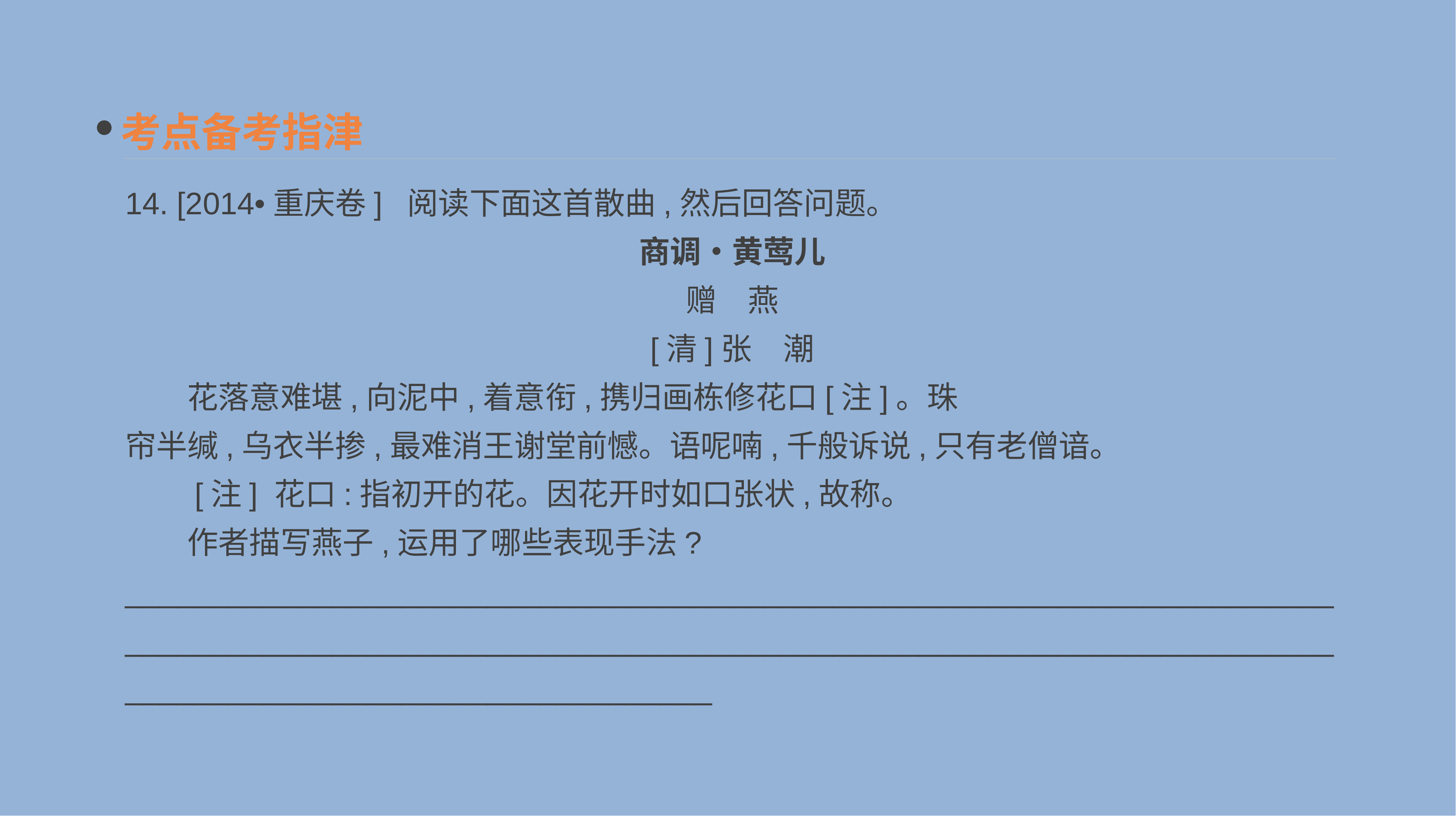

考点备考指津

14. [2014•重庆卷]  阅读下面这首散曲,然后回答问题。
商调•黄莺儿
赠　燕
[清]张　潮
　　花落意难堪,向泥中,着意衔,携归画栋修花口[注]。珠
帘半缄,乌衣半掺,最难消王谢堂前憾。语呢喃,千般诉说,只有老僧谙。
　　[注] 花口:指初开的花。因花开时如口张状,故称。
　　作者描写燕子,运用了哪些表现手法?
______________________________________________________________________________________________________________________________________________________________________________